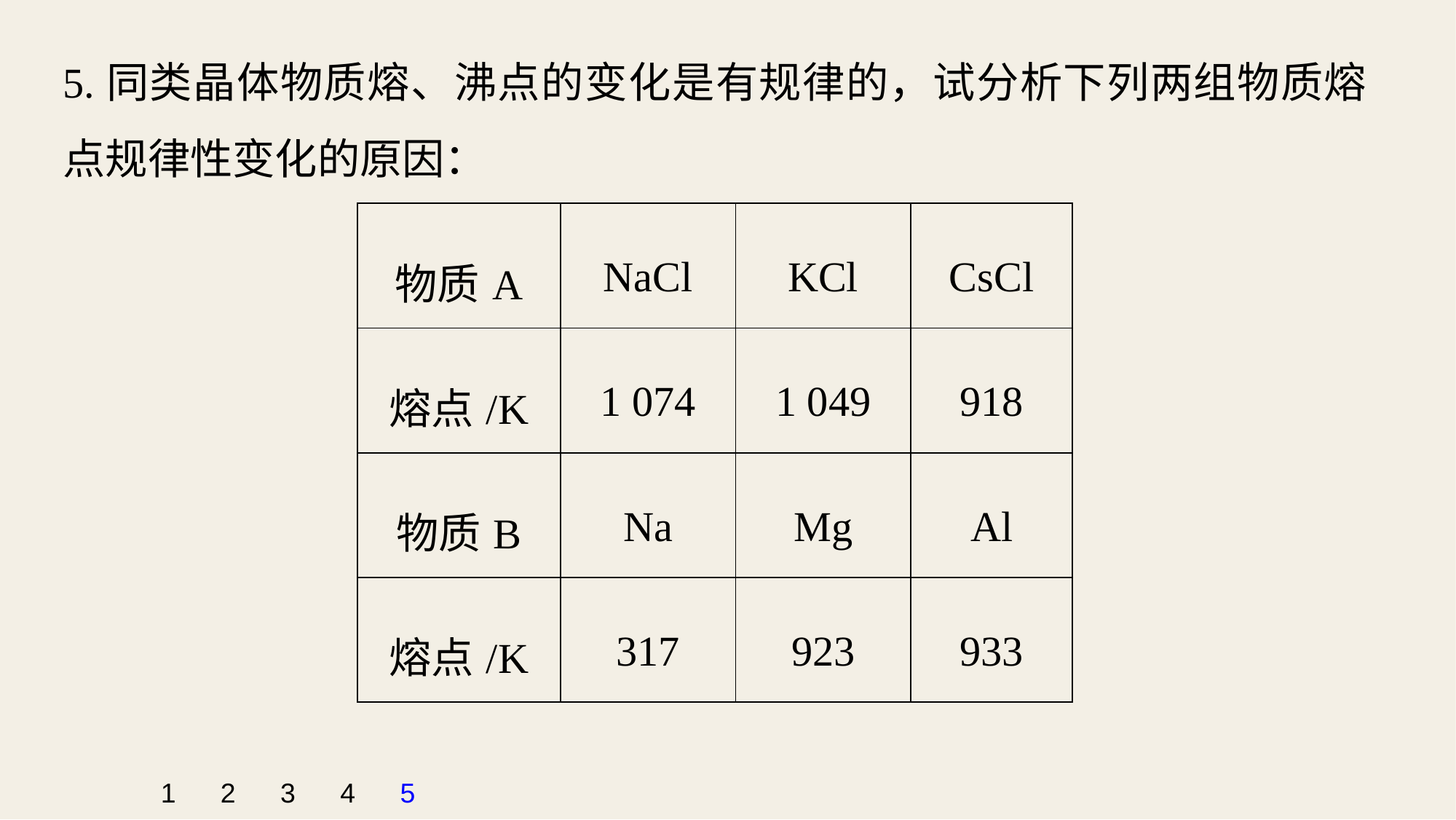

5.同类晶体物质熔、沸点的变化是有规律的，试分析下列两组物质熔点规律性变化的原因：
| 物质A | NaCl | KCl | CsCl |
| --- | --- | --- | --- |
| 熔点/K | 1 074 | 1 049 | 918 |
| 物质B | Na | Mg | Al |
| 熔点/K | 317 | 923 | 933 |
1
2
3
4
5